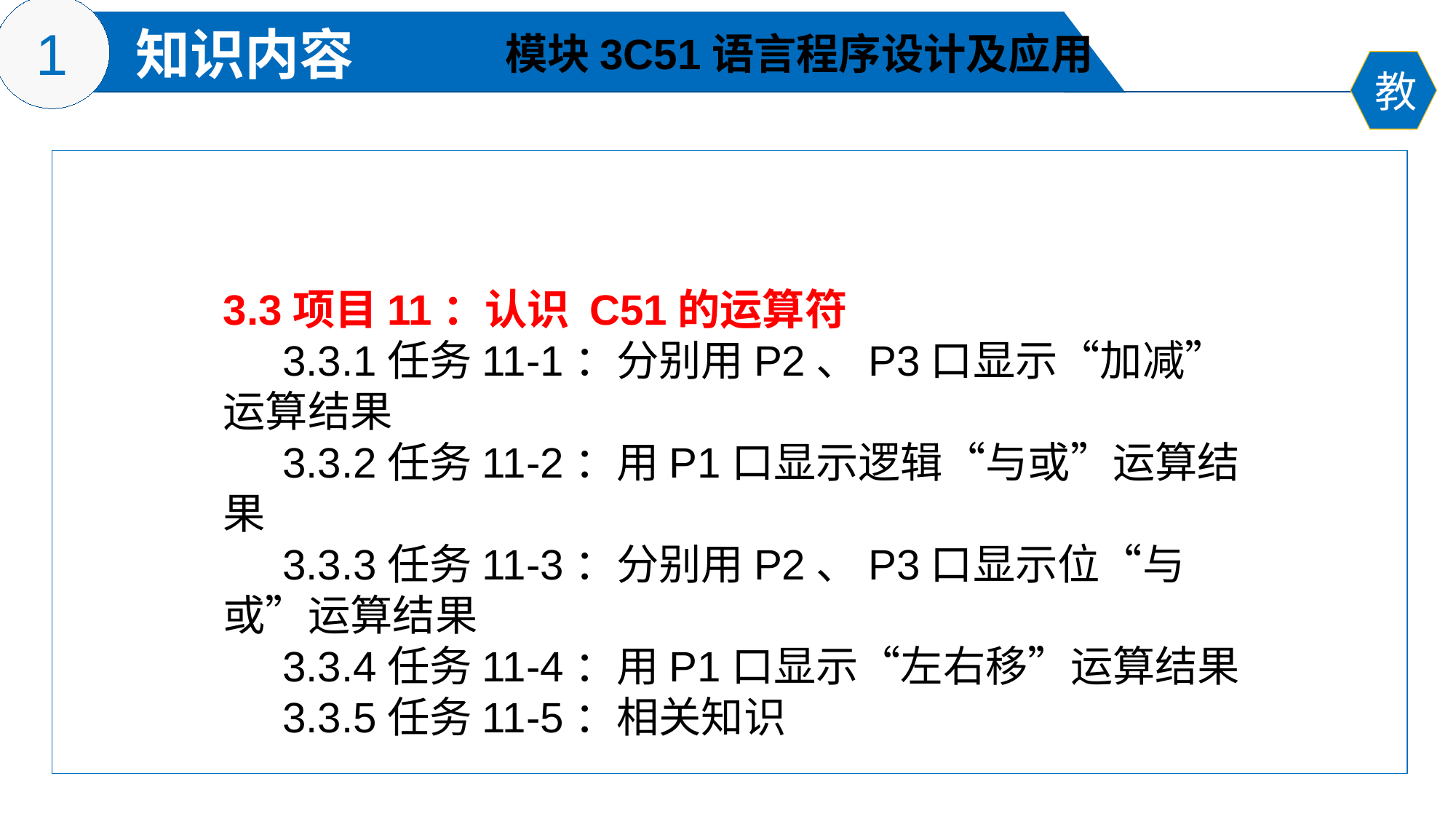

模块3C51语言程序设计及应用
3.3项目11：认识 C51的运算符
     3.3.1任务11-1：分别用P2、P3口显示“加减”运算结果
     3.3.2任务11-2：用P1口显示逻辑“与或”运算结果
     3.3.3任务11-3：分别用P2、P3口显示位“与或”运算结果
     3.3.4任务11-4：用P1口显示“左右移”运算结果
     3.3.5任务11-5：相关知识